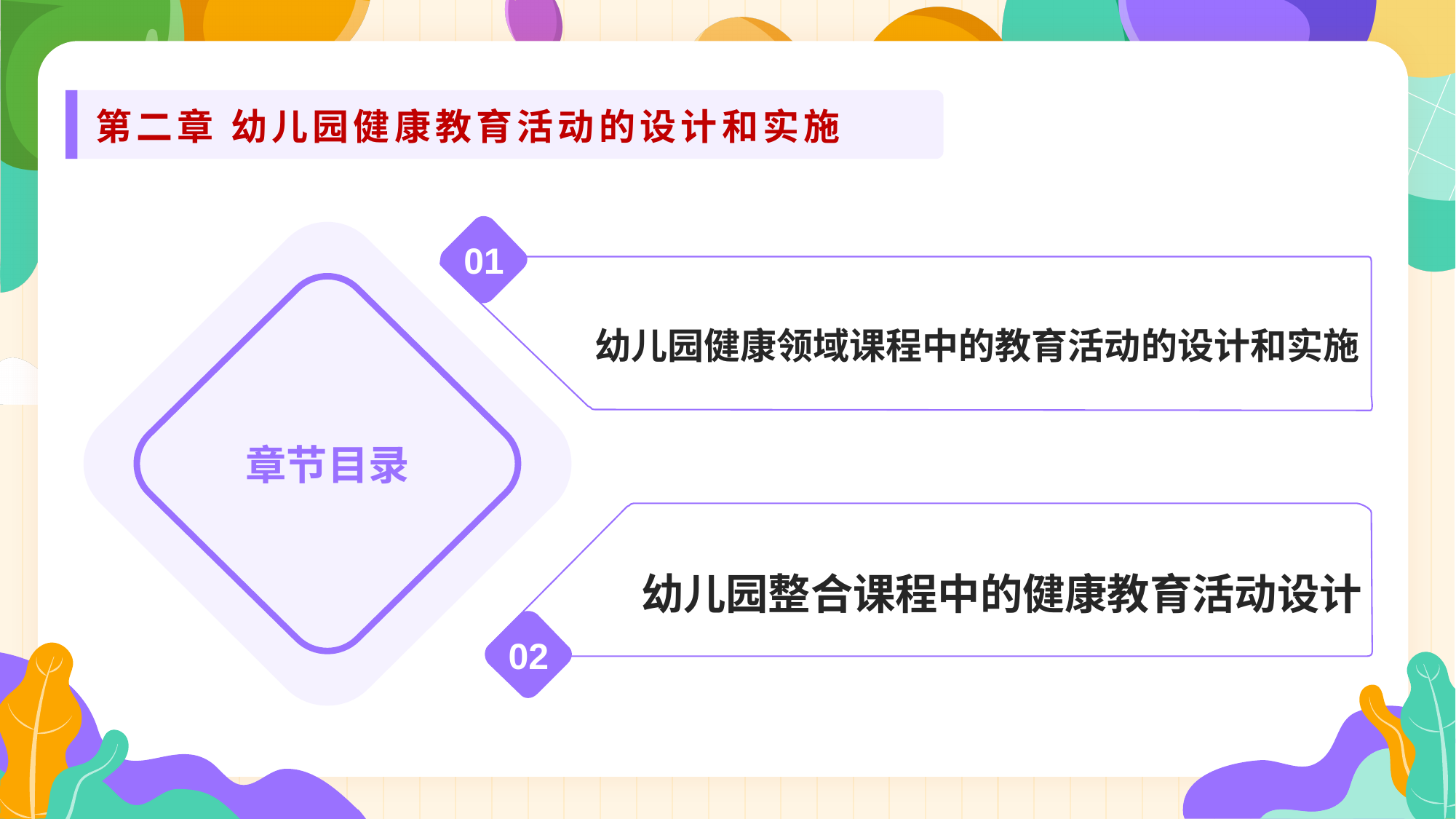

第二章 幼儿园健康教育活动的设计和实施
01

幼儿园健康领域课程中的教育活动的设计和实施
章节目录
幼儿园整合课程中的健康教育活动设计
02